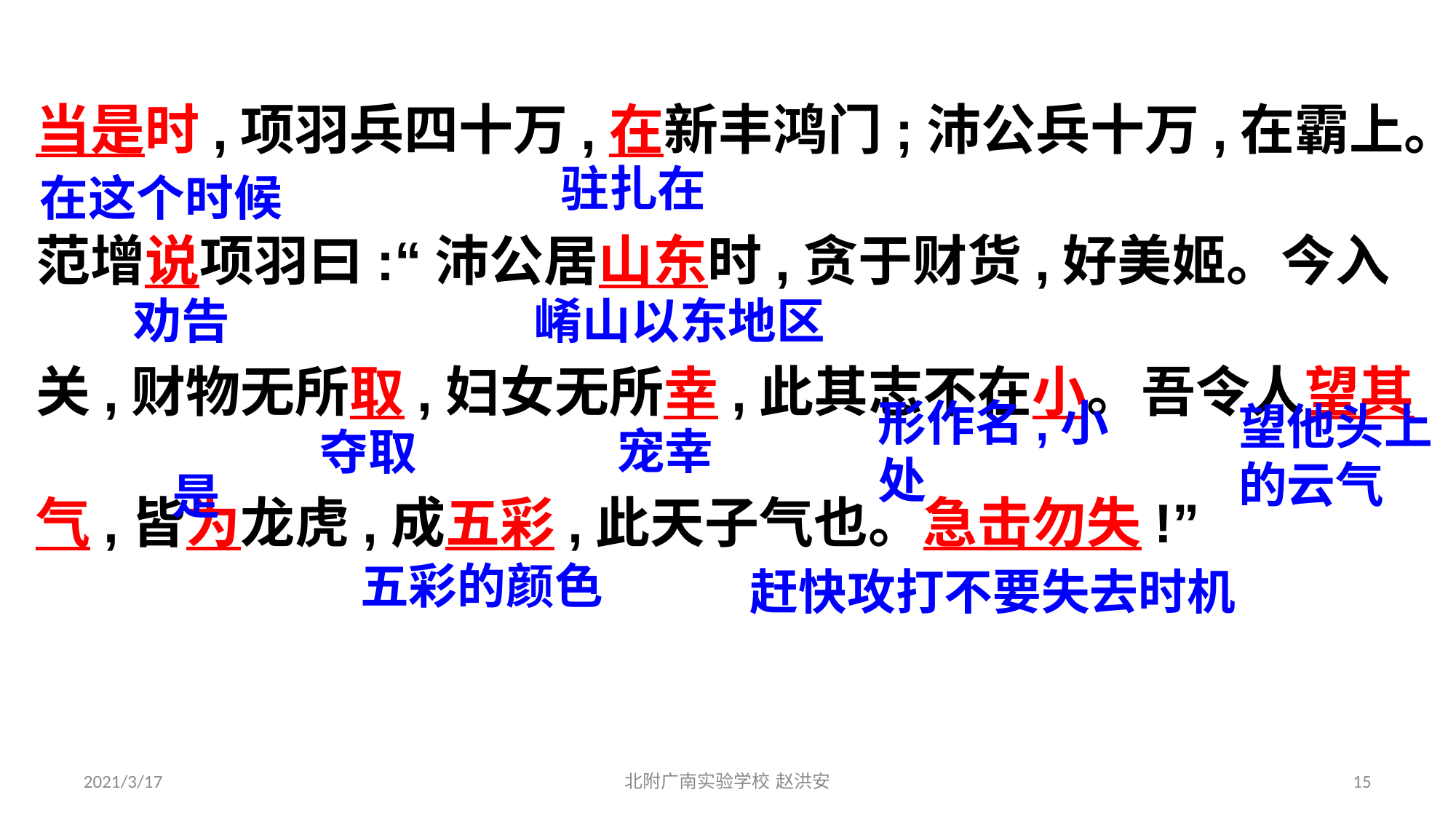

当是时,项羽兵四十万,在新丰鸿门;沛公兵十万,在霸上。

范增说项羽曰:“沛公居山东时,贪于财货,好美姬。今入

关,财物无所取,妇女无所幸,此其志不在小。吾令人望其

气,皆为龙虎,成五彩,此天子气也。急击勿失!”
驻扎在
在这个时候
崤山以东地区
劝告
宠幸
形作名,小处
夺取
望他头上的云气
是
五彩的颜色
赶快攻打不要失去时机
2021/3/17
北附广南实验学校 赵洪安
15